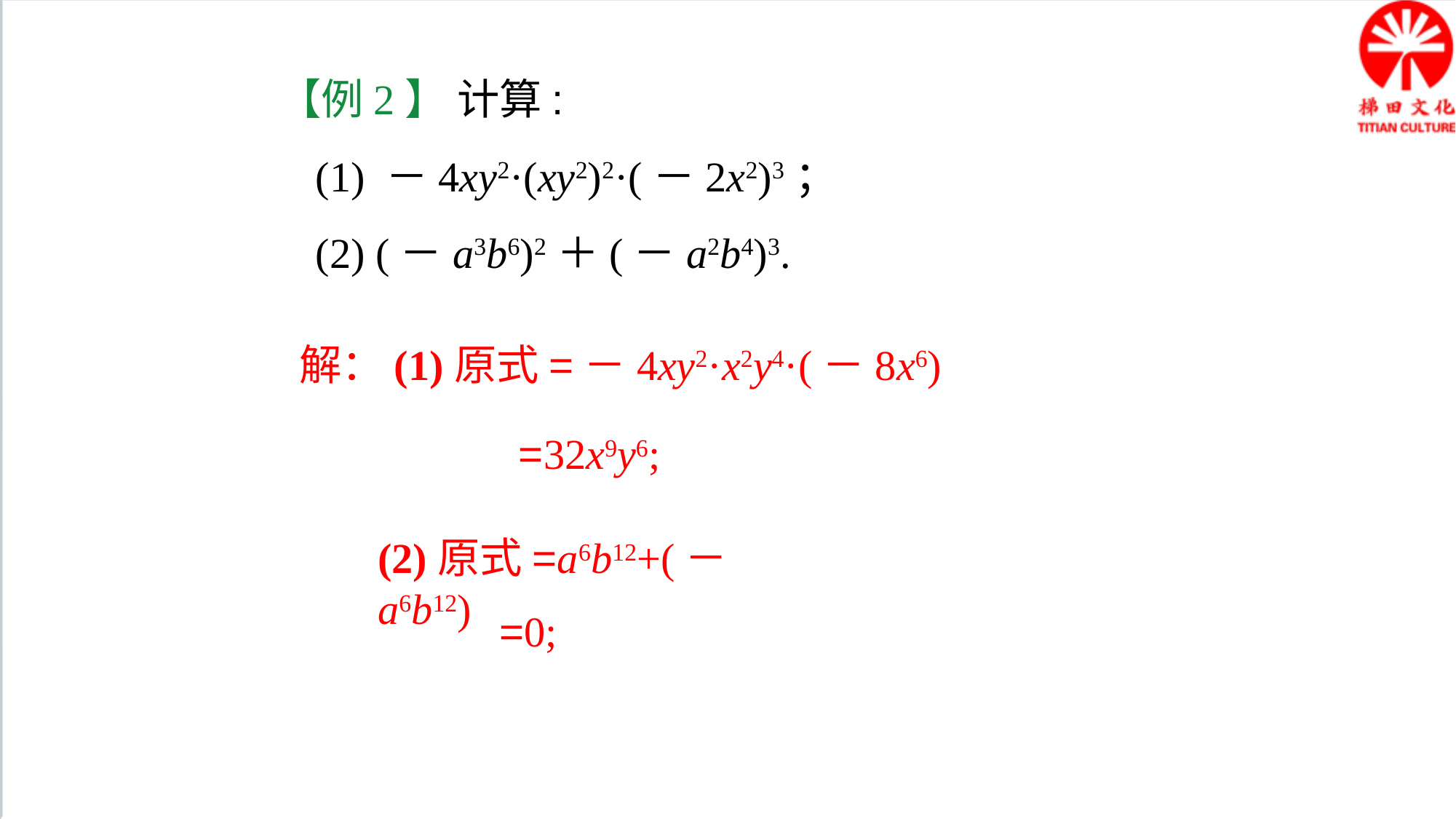

【例2】 计算:
(1) －4xy2·(xy2)2·(－2x2)3；
(2) (－a3b6)2＋(－a2b4)3.
 解：(1)原式=－4xy2·x2y4·(－8x6)
=32x9y6;
(2)原式=a6b12+(－a6b12)
=0;